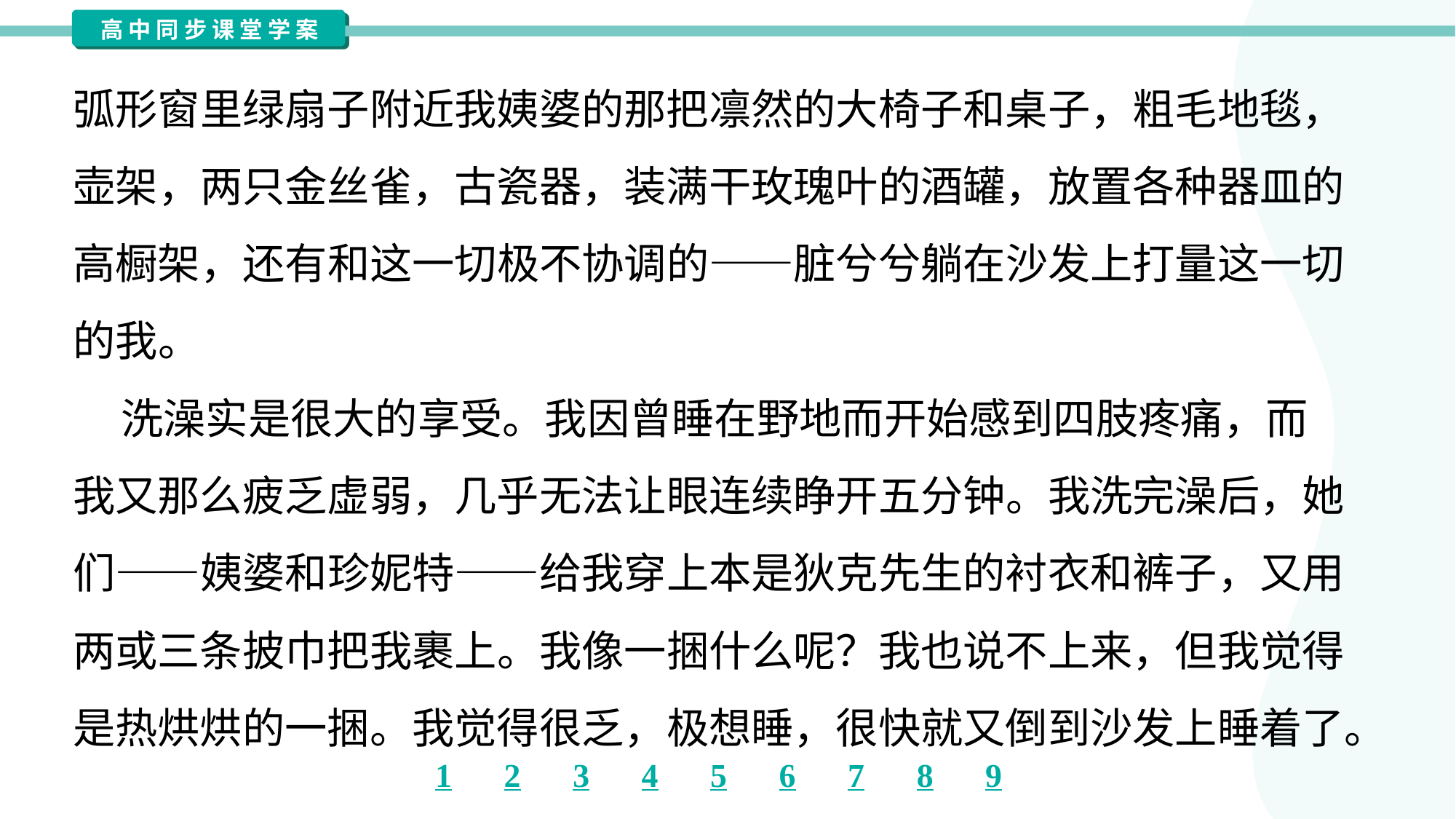

弧形窗里绿扇子附近我姨婆的那把凛然的大椅子和桌子，粗毛地毯，
壶架，两只金丝雀，古瓷器，装满干玫瑰叶的酒罐，放置各种器皿的
高橱架，还有和这一切极不协调的——脏兮兮躺在沙发上打量这一切
的我。
    洗澡实是很大的享受。我因曾睡在野地而开始感到四肢疼痛，而
我又那么疲乏虚弱，几乎无法让眼连续睁开五分钟。我洗完澡后，她
们——姨婆和珍妮特——给我穿上本是狄克先生的衬衣和裤子，又用
两或三条披巾把我裹上。我像一捆什么呢？我也说不上来，但我觉得
是热烘烘的一捆。我觉得很乏，极想睡，很快就又倒到沙发上睡着了。